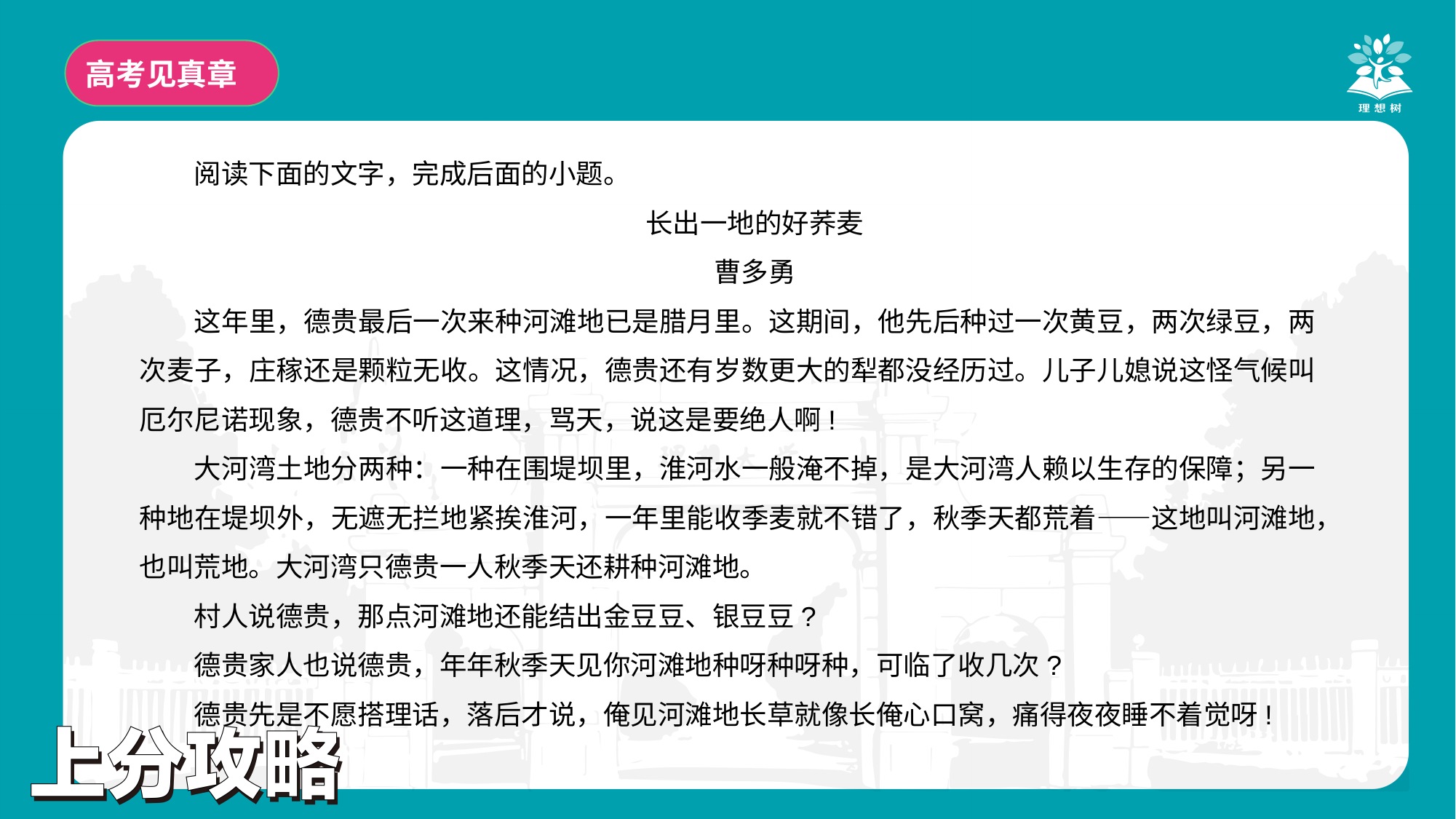

高考见真章
阅读下面的文字，完成后面的小题。
长出一地的好荞麦
曹多勇
这年里，德贵最后一次来种河滩地已是腊月里。这期间，他先后种过一次黄豆，两次绿豆，两次麦子，庄稼还是颗粒无收。这情况，德贵还有岁数更大的犁都没经历过。儿子儿媳说这怪气候叫厄尔尼诺现象，德贵不听这道理，骂天，说这是要绝人啊!
大河湾土地分两种：一种在围堤坝里，淮河水一般淹不掉，是大河湾人赖以生存的保障；另一种地在堤坝外，无遮无拦地紧挨淮河，一年里能收季麦就不错了，秋季天都荒着——这地叫河滩地，也叫荒地。大河湾只德贵一人秋季天还耕种河滩地。
村人说德贵，那点河滩地还能结出金豆豆、银豆豆?
德贵家人也说德贵，年年秋季天见你河滩地种呀种呀种，可临了收几次?
德贵先是不愿搭理话，落后才说，俺见河滩地长草就像长俺心口窝，痛得夜夜睡不着觉呀!